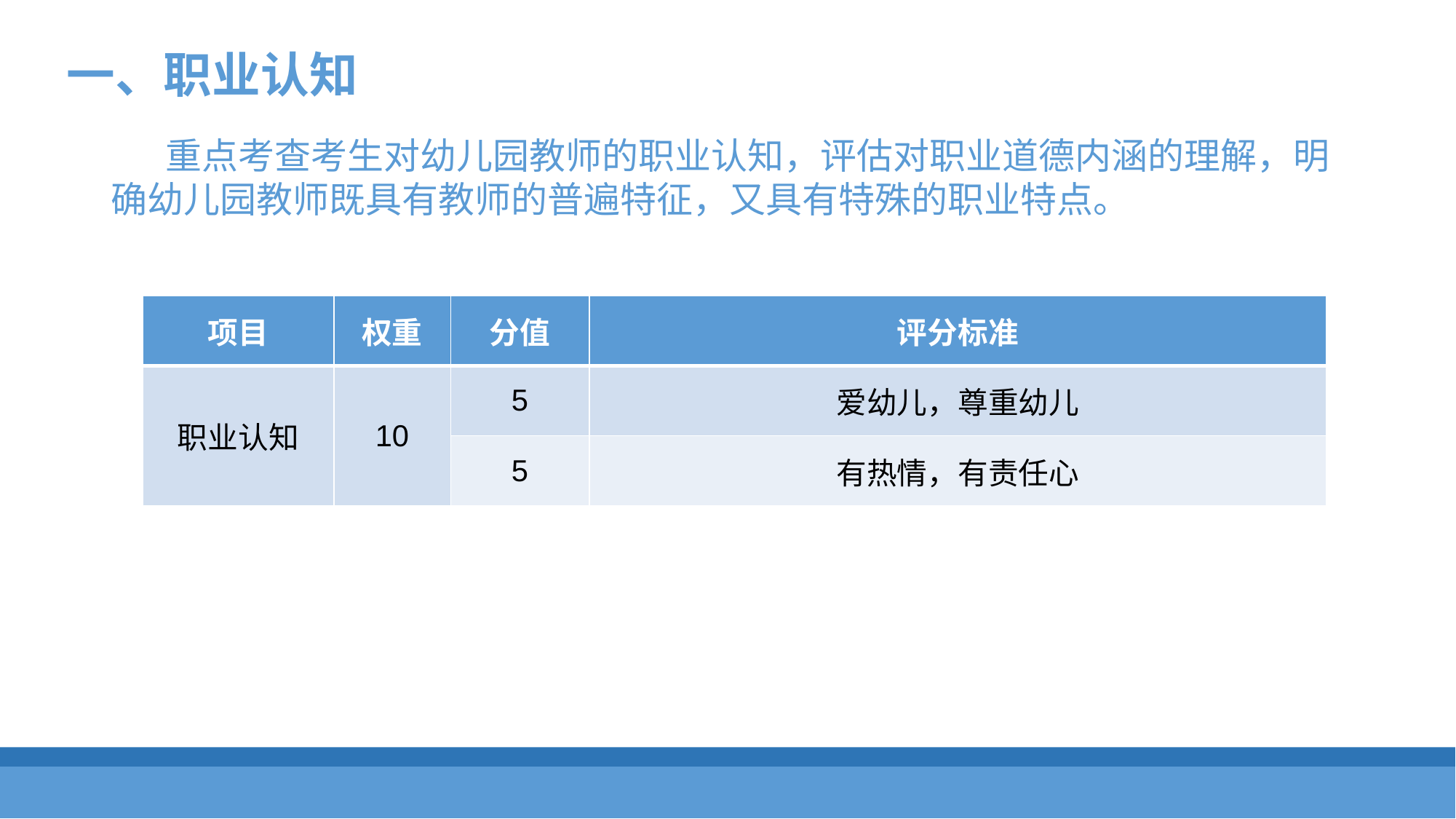

一、职业认知
重点考查考生对幼儿园教师的职业认知，评估对职业道德内涵的理解，明确幼儿园教师既具有教师的普遍特征，又具有特殊的职业特点。
| 项目 | 权重 | 分值 | 评分标准 |
| --- | --- | --- | --- |
| 职业认知 | 10 | 5 | 爱幼儿，尊重幼儿 |
|  |  | 5 | 有热情，有责任心 |